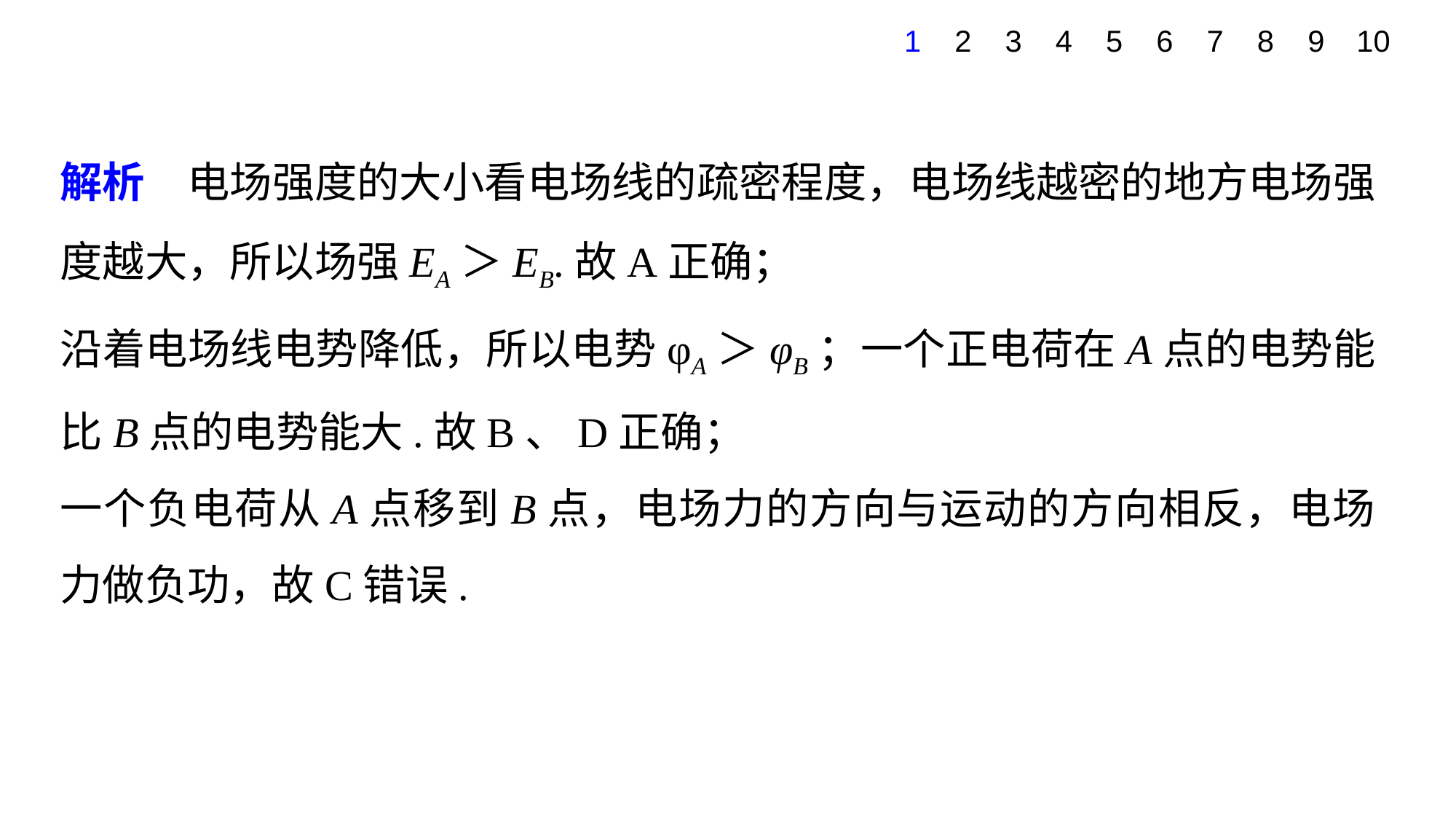

1
2
3
4
5
6
7
8
9
10
解析　电场强度的大小看电场线的疏密程度，电场线越密的地方电场强度越大，所以场强EA＞EB.故A正确；
沿着电场线电势降低，所以电势φA＞φB；一个正电荷在A点的电势能比B点的电势能大.故B、D正确；
一个负电荷从A点移到B点，电场力的方向与运动的方向相反，电场力做负功，故C错误.